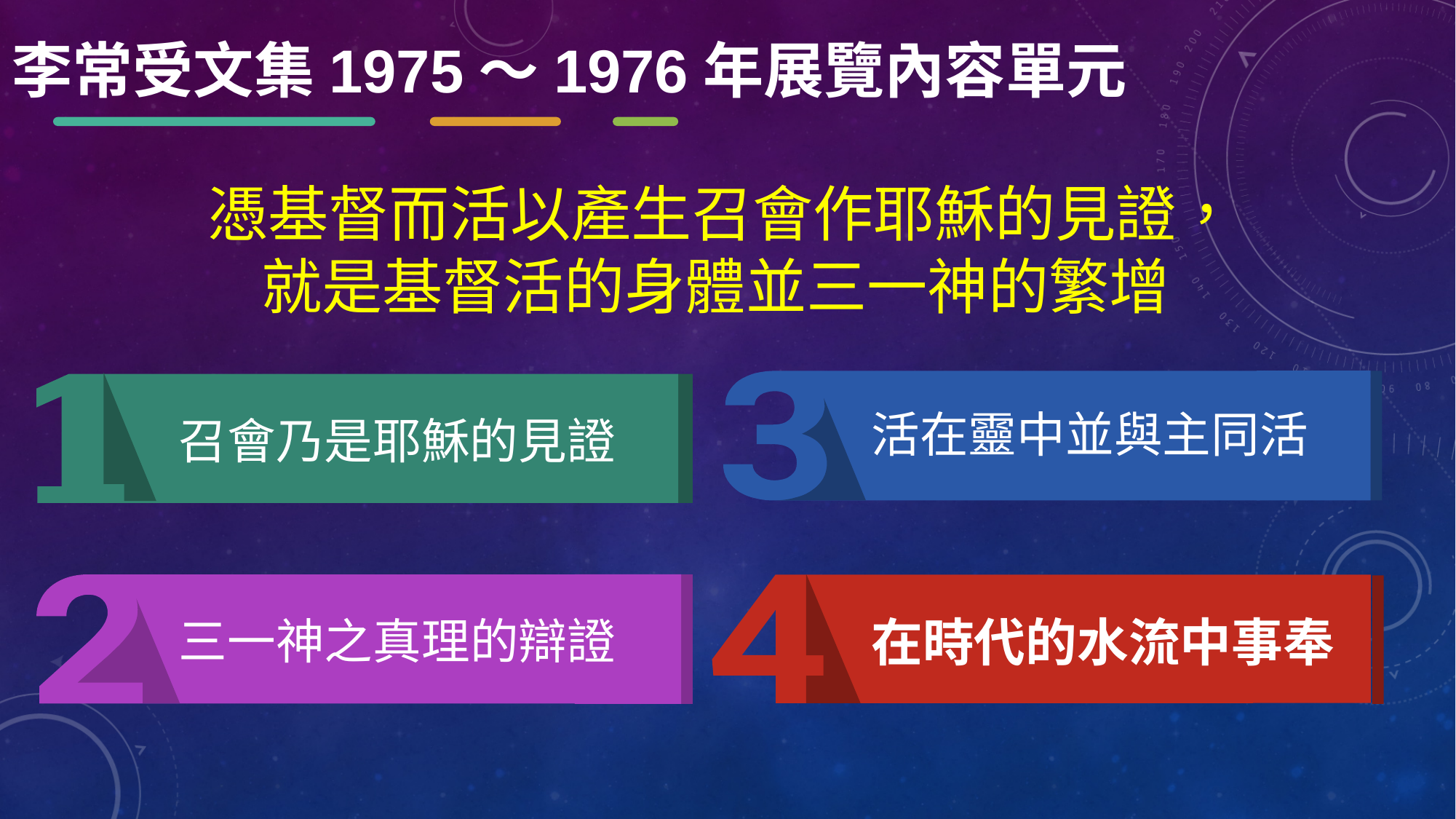

李常受文集1975～1976年展覽內容單元

憑基督而活以產生召會作耶穌的見證，
就是基督活的身體並三一神的繁增

活在靈中並與主同活
召會乃是耶穌的見證

在時代的水流中事奉
三一神之真理的辯證